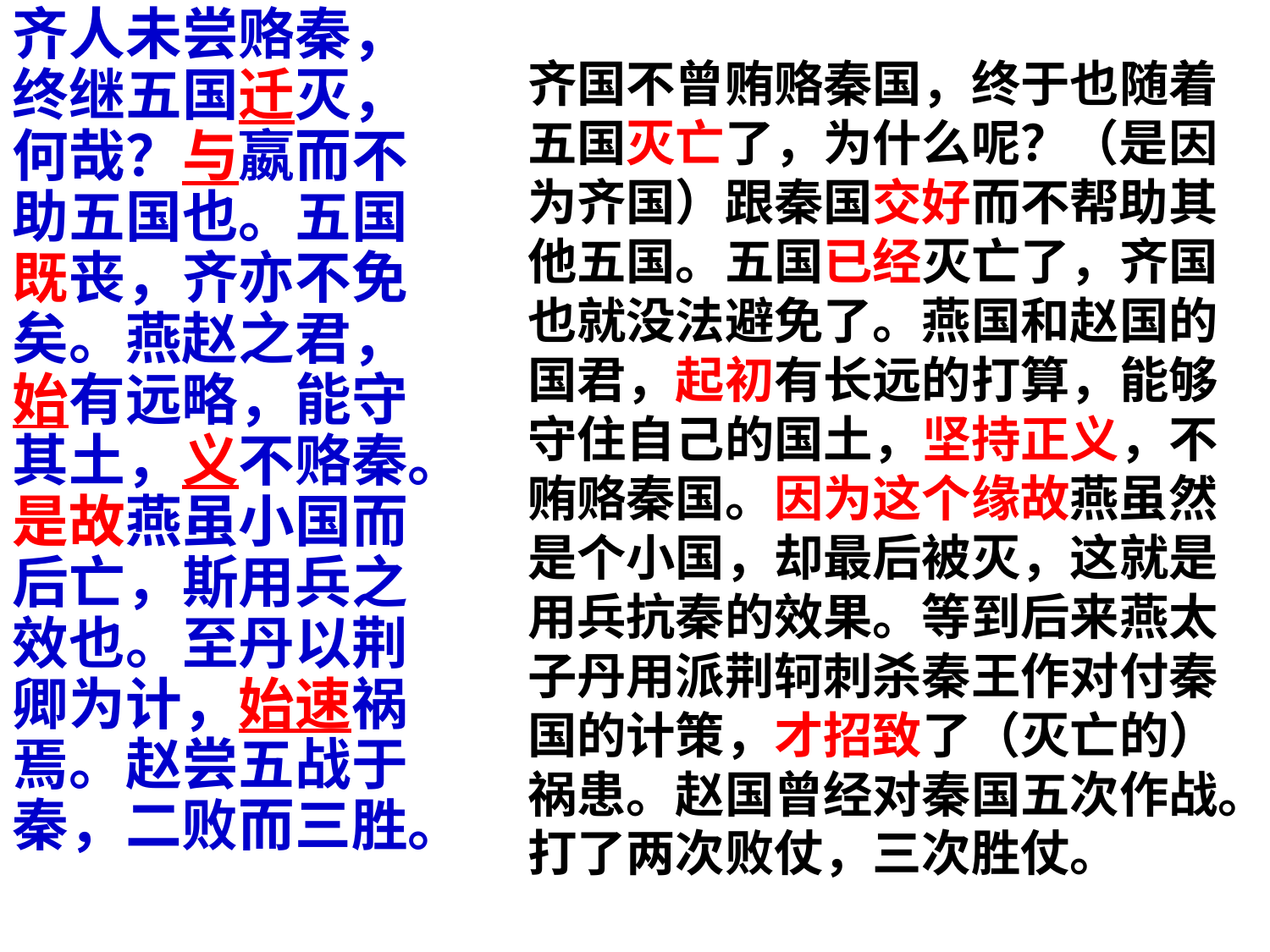

齐人未尝赂秦，终继五国迁灭，何哉？与嬴而不助五国也。五国既丧，齐亦不免矣。燕赵之君，始有远略，能守其土，义不赂秦。是故燕虽小国而后亡，斯用兵之效也。至丹以荆卿为计，始速祸焉。赵尝五战于秦，二败而三胜。
齐国不曾贿赂秦国，终于也随着五国灭亡了，为什么呢？（是因为齐国）跟秦国交好而不帮助其他五国。五国已经灭亡了，齐国也就没法避免了。燕国和赵国的国君，起初有长远的打算，能够守住自己的国土，坚持正义，不贿赂秦国。因为这个缘故燕虽然是个小国，却最后被灭，这就是用兵抗秦的效果。等到后来燕太子丹用派荆轲刺杀秦王作对付秦国的计策，才招致了（灭亡的）祸患。赵国曾经对秦国五次作战。打了两次败仗，三次胜仗。